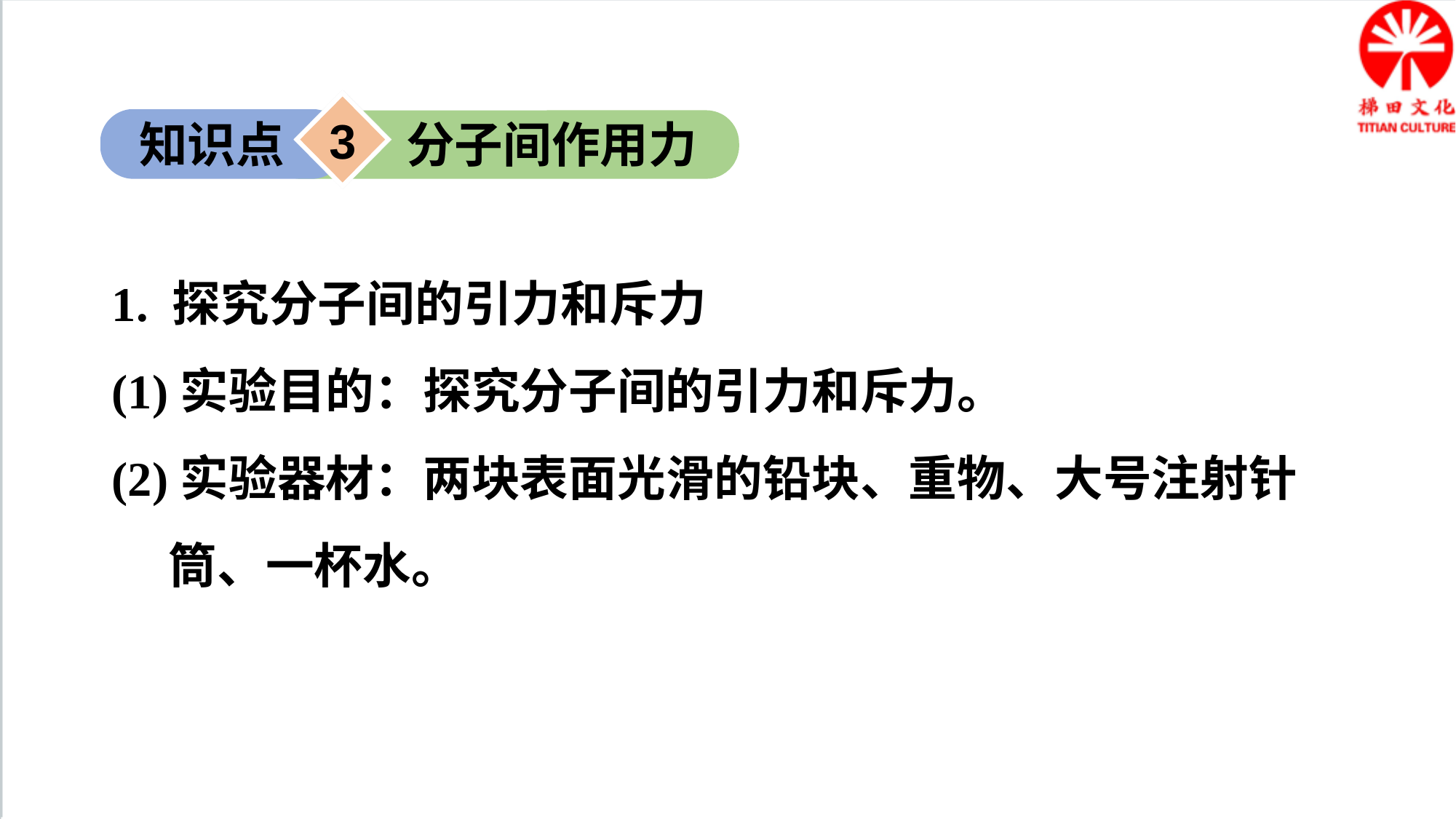

3
知识点
分子间作用力

1. 探究分子间的引力和斥力
(1)实验目的：探究分子间的引力和斥力。
(2)实验器材：两块表面光滑的铅块、重物、大号注射针筒、一杯水。